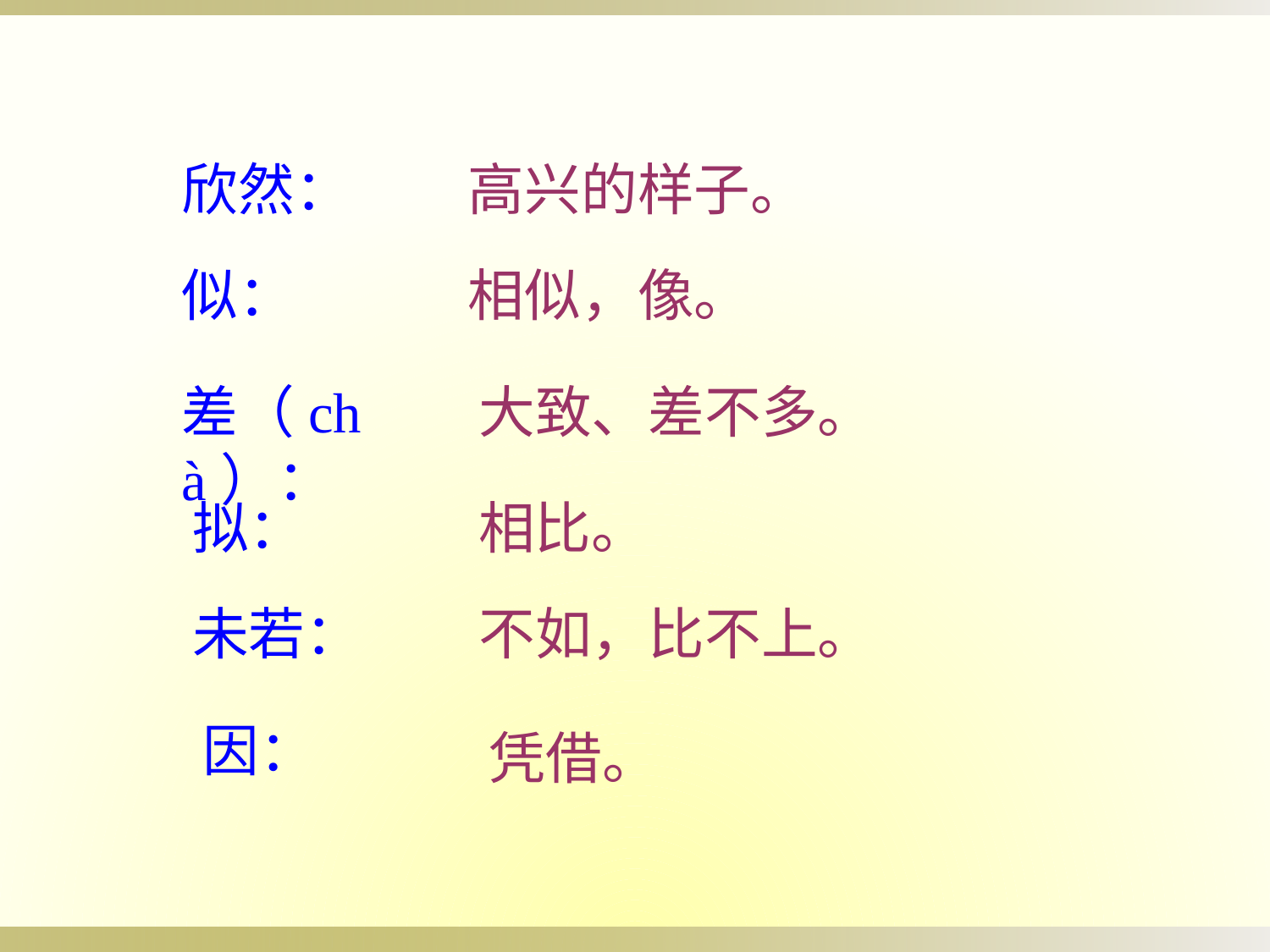

欣然：
高兴的样子。
似：
相似，像。
差（chà）：
大致、差不多。
拟：
相比。
未若：
不如，比不上。
因：
凭借。